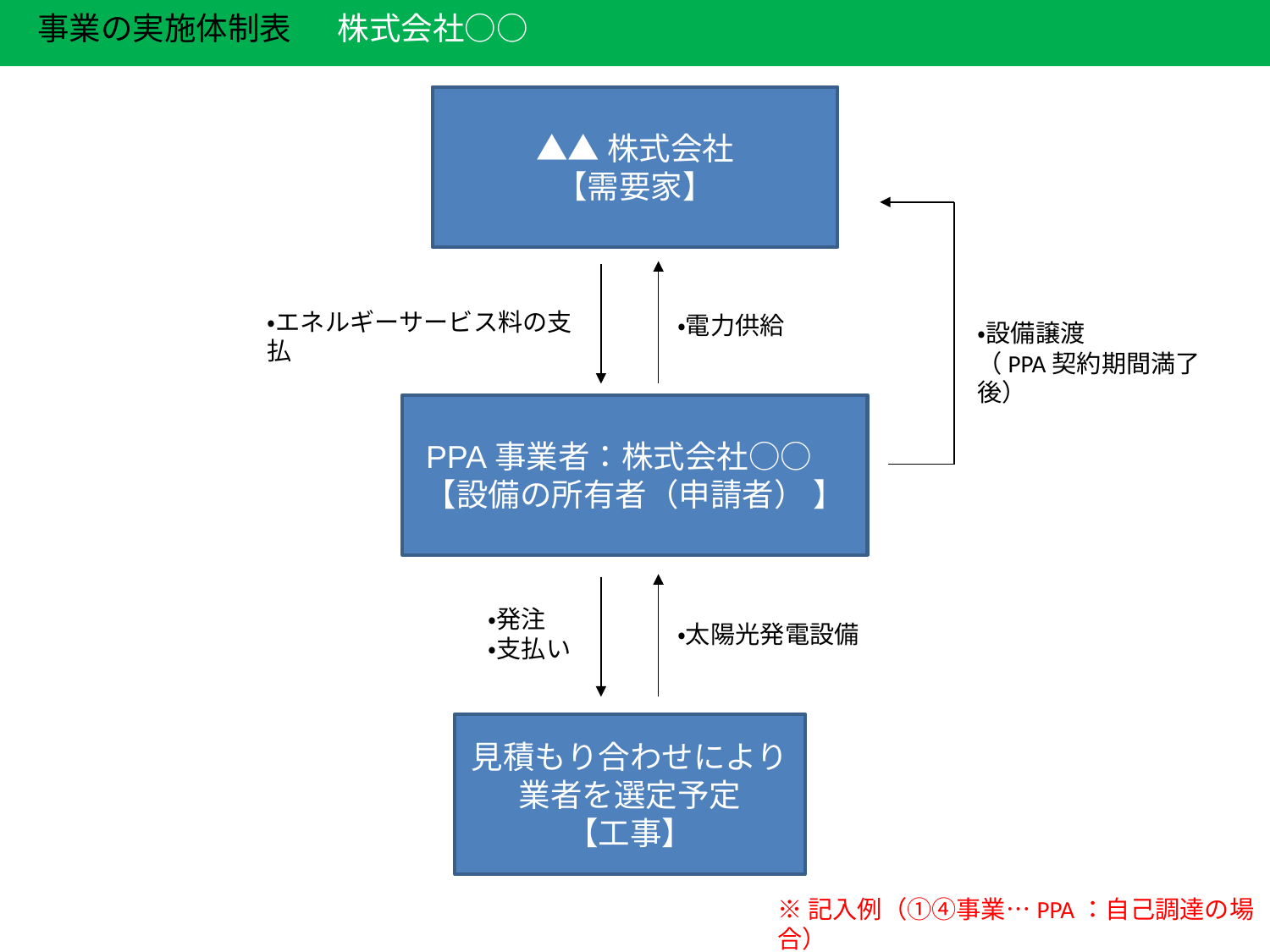

事業の実施体制表
株式会社○○
▲▲株式会社
【需要家】
・エネルギーサービス料の支払
・電力供給
・設備譲渡
（PPA契約期間満了後）
PPA事業者：株式会社○○　
【設備の所有者（申請者） 】
・発注
・支払い
・太陽光発電設備
見積もり合わせにより
業者を選定予定
【工事】
※記入例（①④事業…PPA：自己調達の場合）